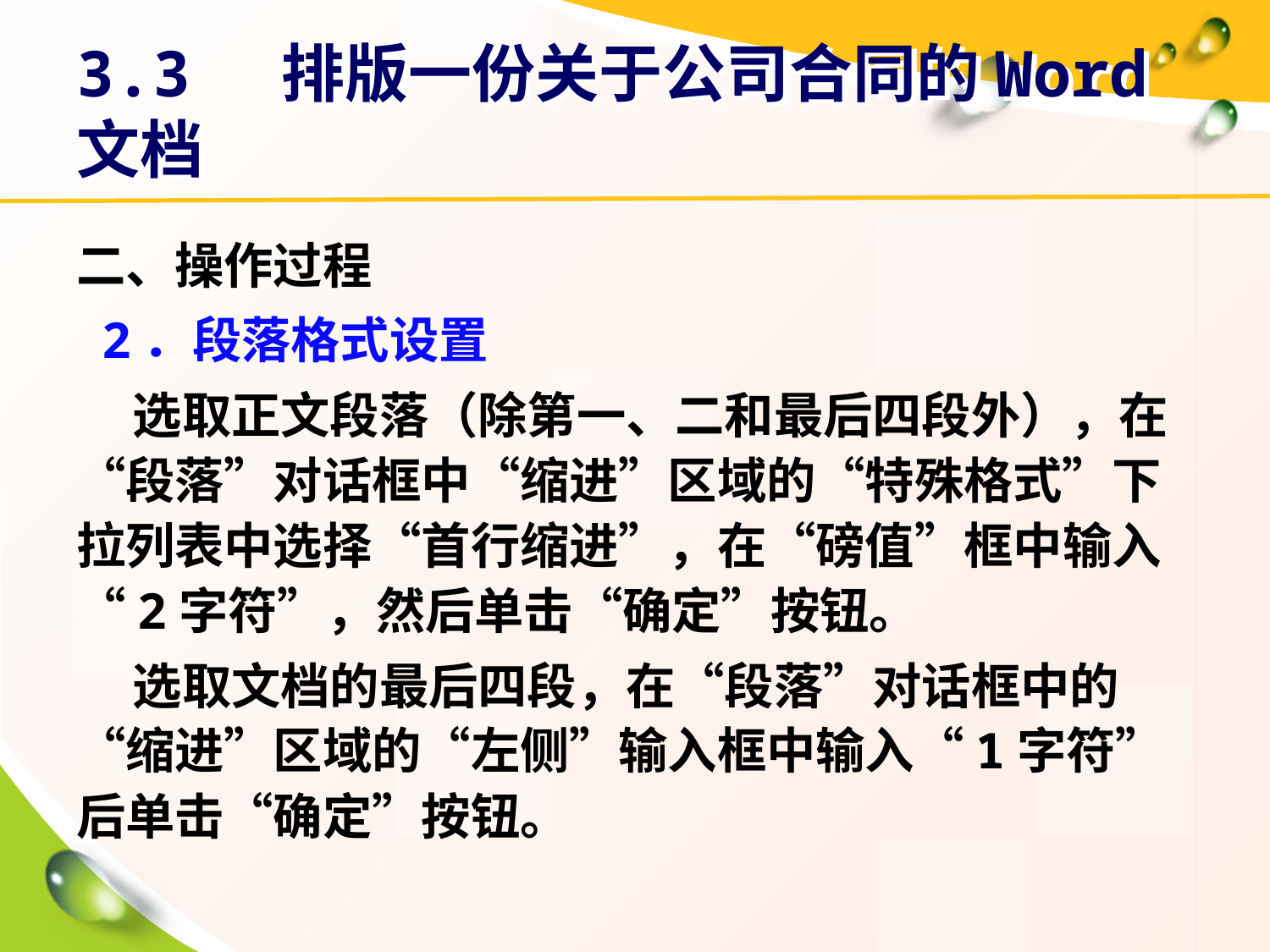

# 3.3  排版一份关于公司合同的Word文档
二、操作过程
 2．段落格式设置
    选取正文段落（除第一、二和最后四段外），在“段落”对话框中“缩进”区域的“特殊格式”下拉列表中选择“首行缩进”，在“磅值”框中输入“2字符”，然后单击“确定”按钮。
    选取文档的最后四段，在“段落”对话框中的“缩进”区域的“左侧”输入框中输入“1字符”后单击“确定”按钮。